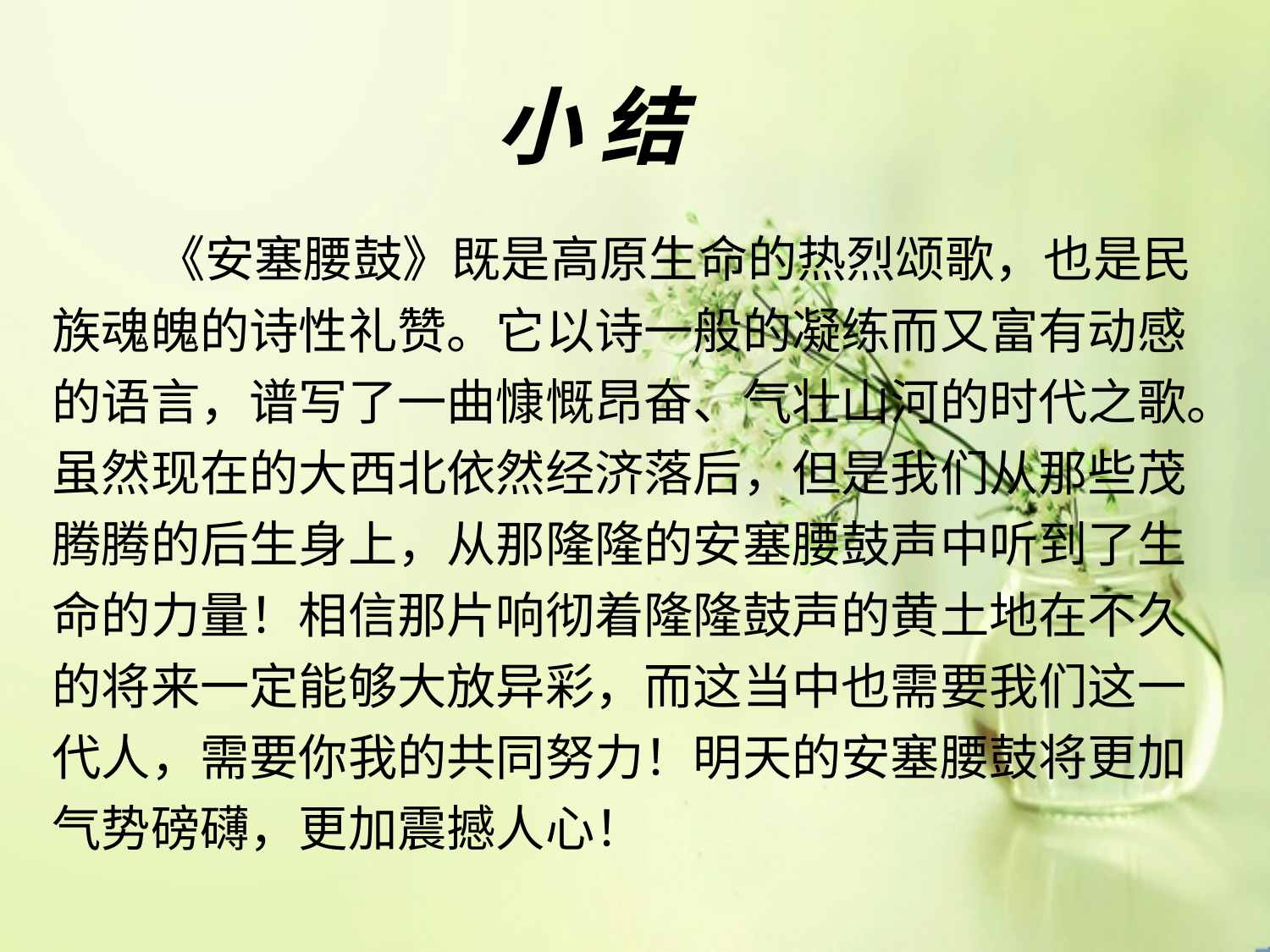

# 小 结
       《安塞腰鼓》既是高原生命的热烈颂歌，也是民族魂魄的诗性礼赞。它以诗一般的凝练而又富有动感的语言，谱写了一曲慷慨昂奋、气壮山河的时代之歌。虽然现在的大西北依然经济落后，但是我们从那些茂腾腾的后生身上，从那隆隆的安塞腰鼓声中听到了生命的力量！相信那片响彻着隆隆鼓声的黄土地在不久的将来一定能够大放异彩，而这当中也需要我们这一代人，需要你我的共同努力！明天的安塞腰鼓将更加气势磅礴，更加震撼人心！